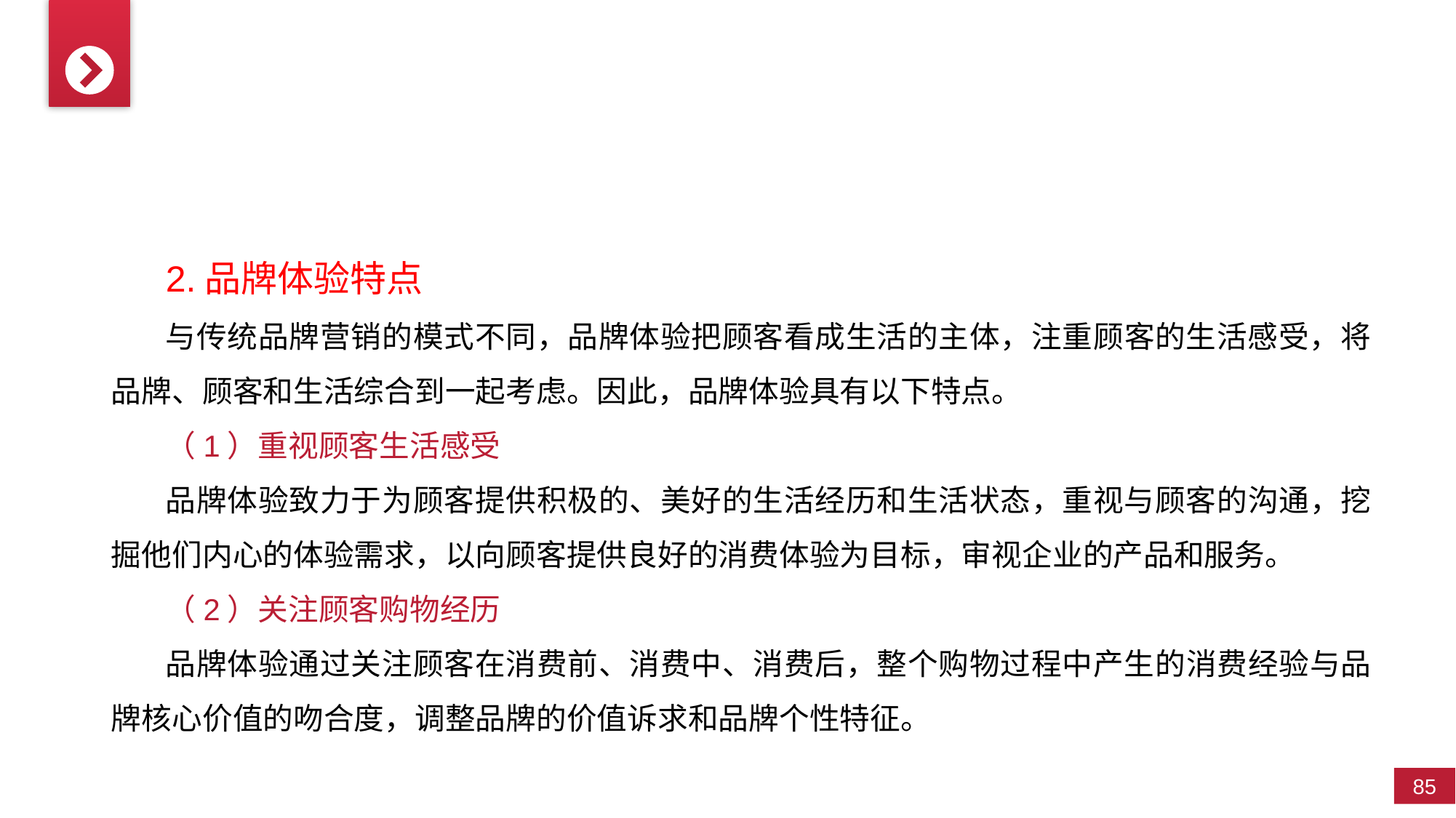

2.品牌体验特点
与传统品牌营销的模式不同，品牌体验把顾客看成生活的主体，注重顾客的生活感受，将品牌、顾客和生活综合到一起考虑。因此，品牌体验具有以下特点。
（1）重视顾客生活感受
品牌体验致力于为顾客提供积极的、美好的生活经历和生活状态，重视与顾客的沟通，挖掘他们内心的体验需求，以向顾客提供良好的消费体验为目标，审视企业的产品和服务。
（2）关注顾客购物经历
品牌体验通过关注顾客在消费前、消费中、消费后，整个购物过程中产生的消费经验与品牌核心价值的吻合度，调整品牌的价值诉求和品牌个性特征。